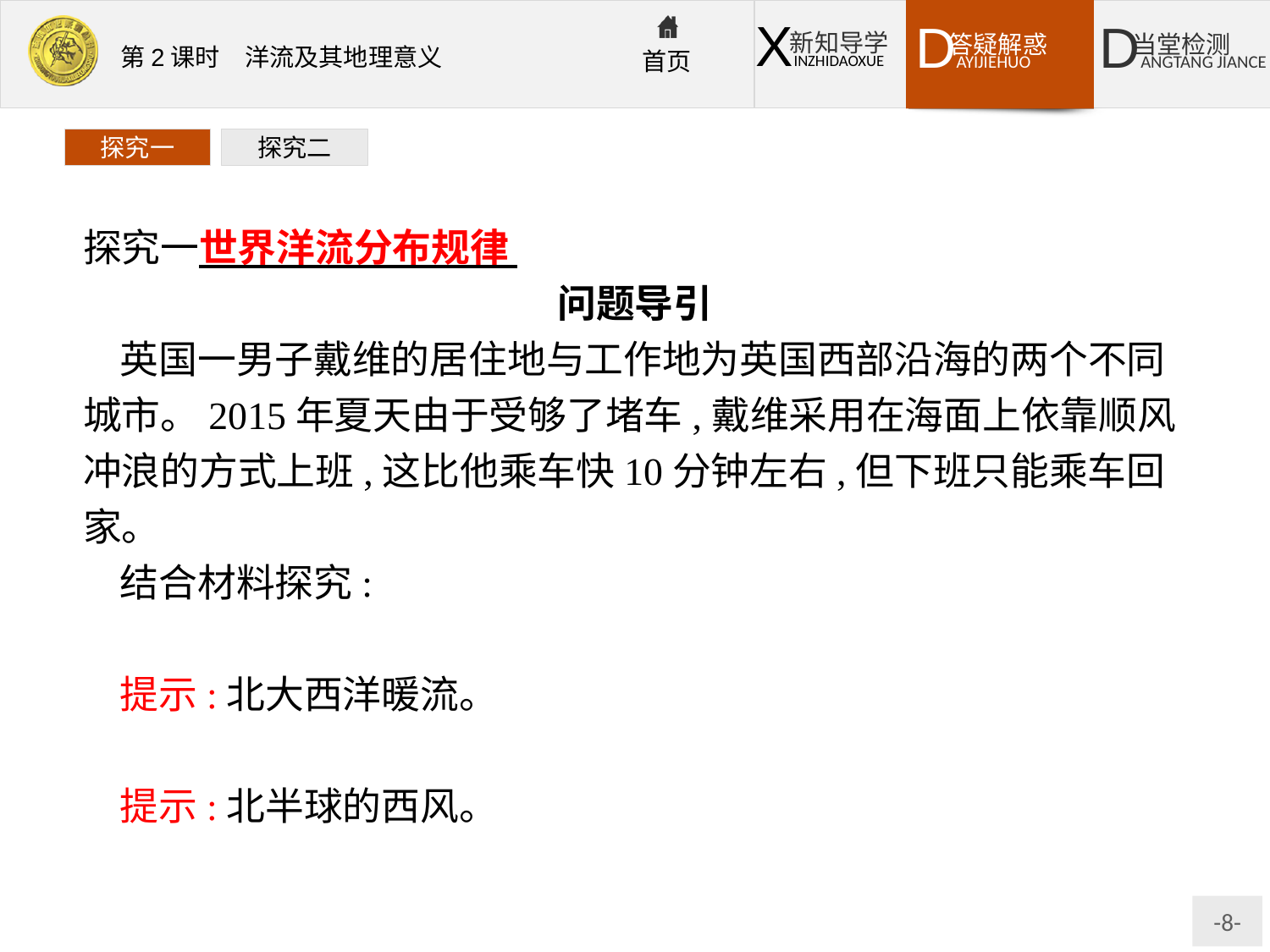

探究一
探究二
探究一世界洋流分布规律
问题导引
英国一男子戴维的居住地与工作地为英国西部沿海的两个不同城市。2015年夏天由于受够了堵车,戴维采用在海面上依靠顺风冲浪的方式上班,这比他乘车快10分钟左右,但下班只能乘车回家。
结合材料探究:
(1)该地沿岸流经的洋流是什么?
提示:北大西洋暖流。
(2)戴维冲浪最有可能借助什么风?
提示:北半球的西风。